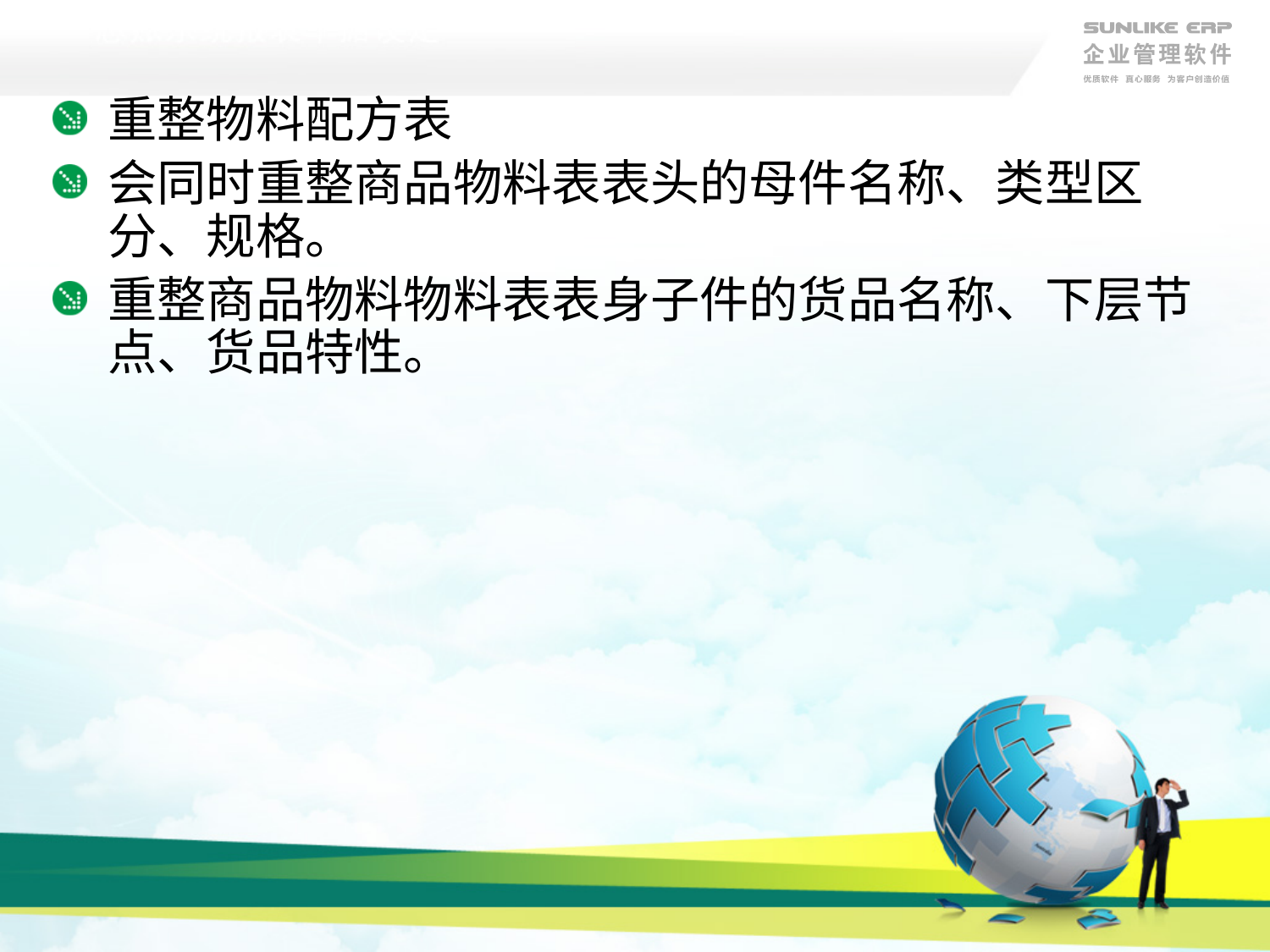

#
重整物料配方表
会同时重整商品物料表表头的母件名称、类型区分、规格。
重整商品物料物料表表身子件的货品名称、下层节点、货品特性。